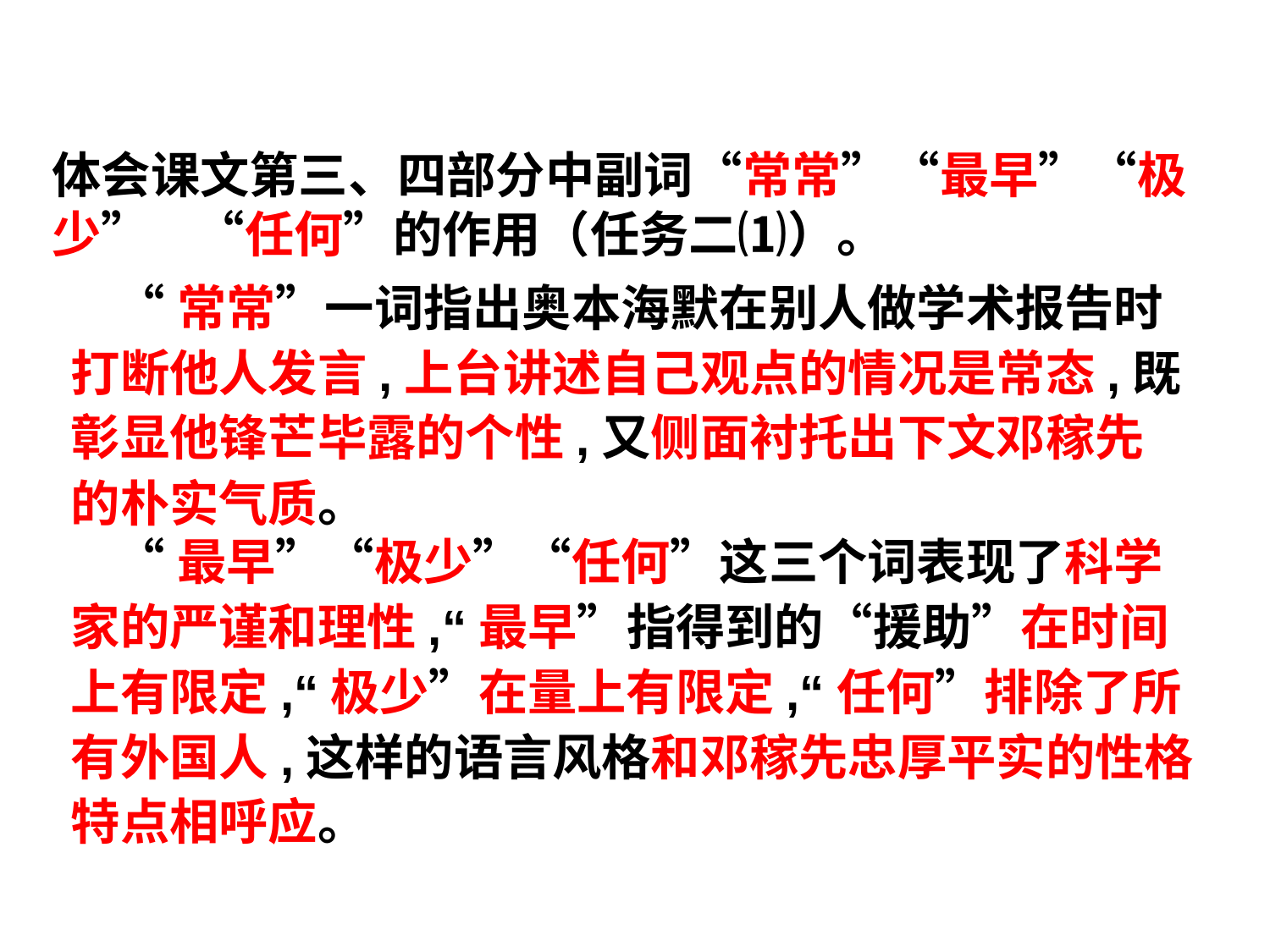

体会课文第三、四部分中副词“常常”“最早”“极少”    “任何”的作用（任务二⑴）。
    “常常”一词指出奥本海默在别人做学术报告时打断他人发言,上台讲述自己观点的情况是常态,既彰显他锋芒毕露的个性,又侧面衬托出下文邓稼先的朴实气质。
    “最早”“极少”“任何”这三个词表现了科学家的严谨和理性,“最早”指得到的“援助”在时间上有限定,“极少”在量上有限定,“任何”排除了所有外国人,这样的语言风格和邓稼先忠厚平实的性格特点相呼应。